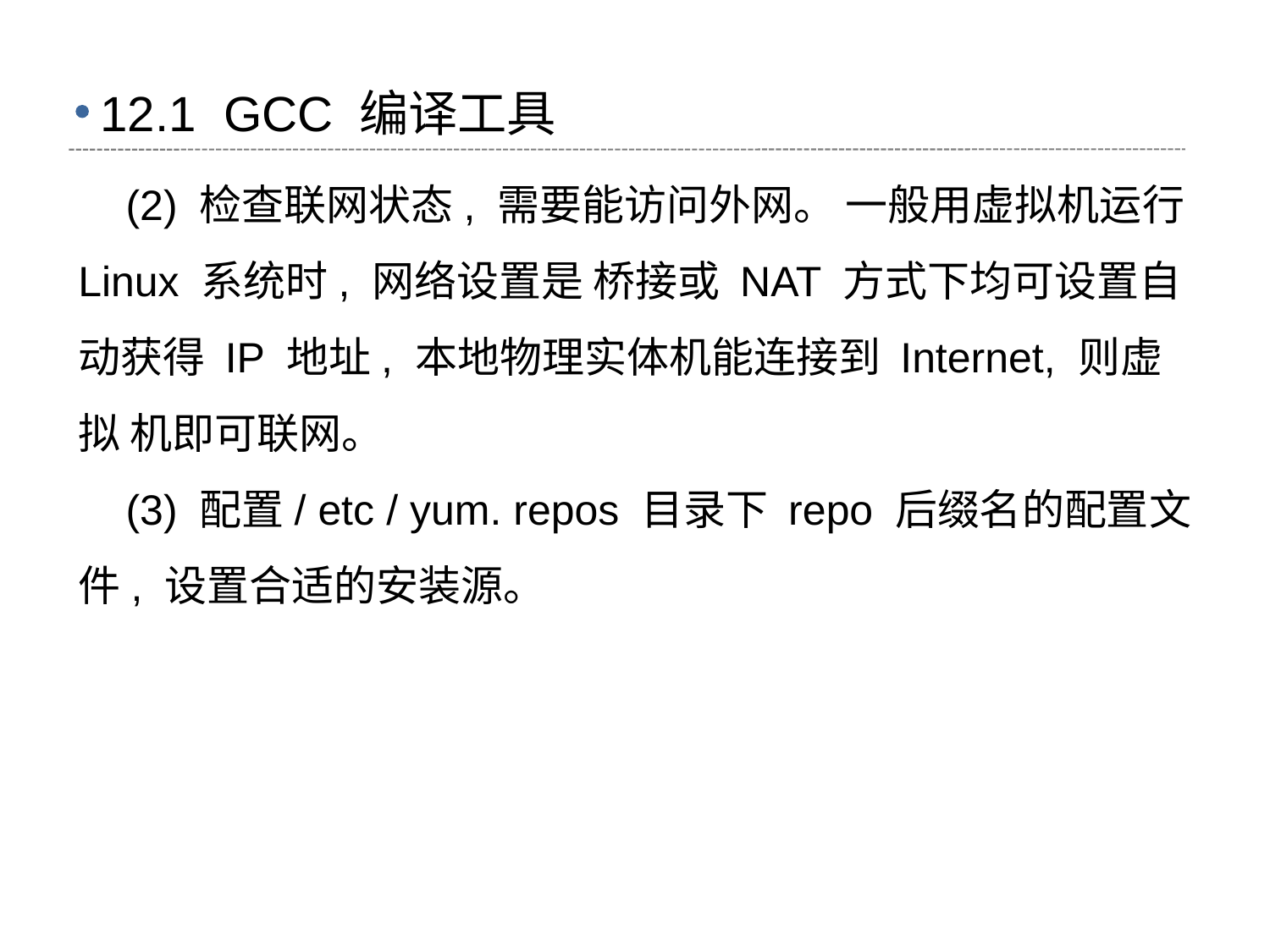

# 12.1  GCC 编译工具
    (2) 检查联网状态, 需要能访问外网。 一般用虚拟机运行 Linux 系统时, 网络设置是 桥接或 NAT 方式下均可设置自动获得 IP 地址, 本地物理实体机能连接到 Internet, 则虚拟 机即可联网。
    (3) 配置/ etc / yum. repos 目录下 repo 后缀名的配置文件, 设置合适的安装源。